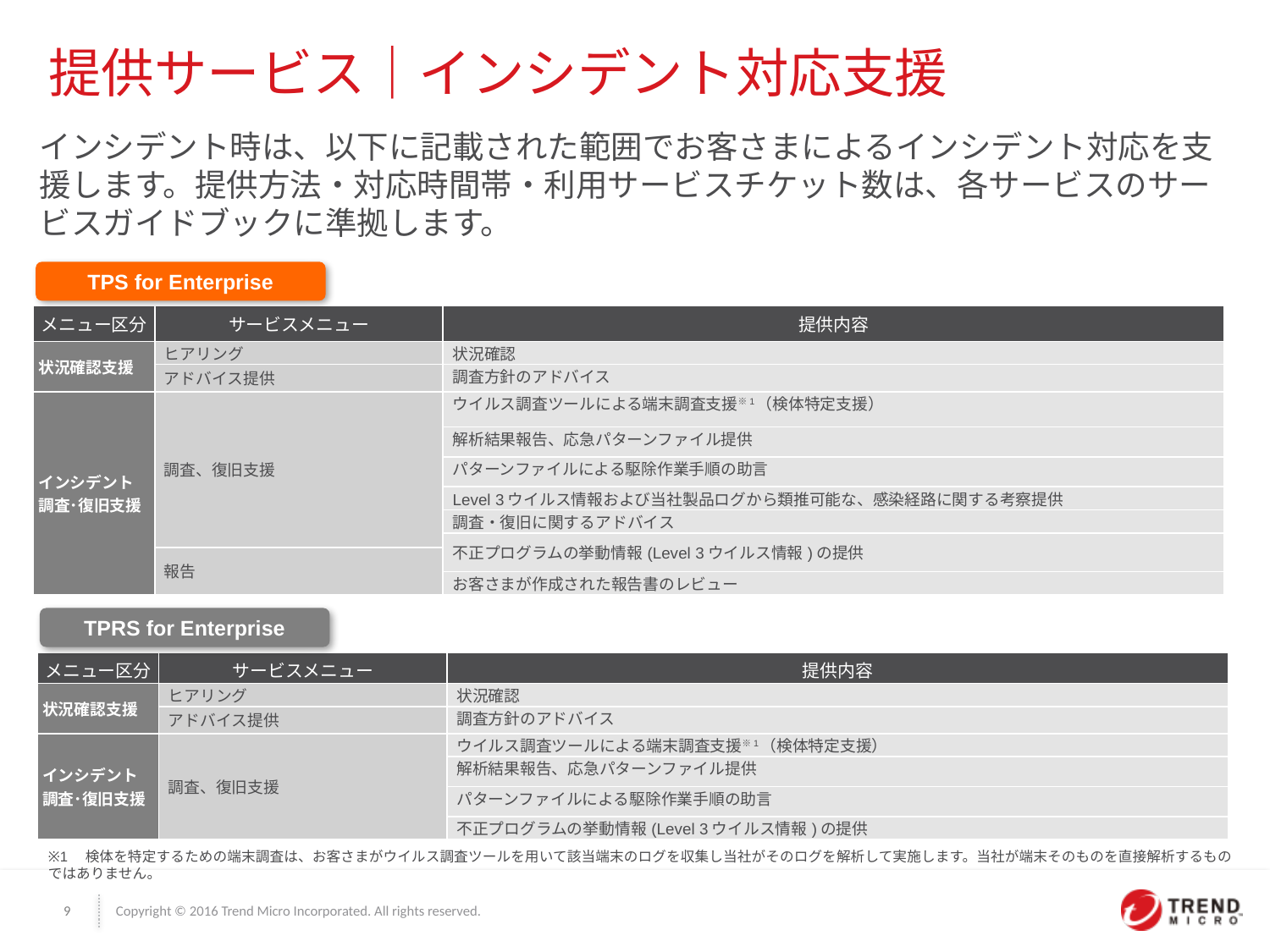

提供サービス｜インシデント対応支援
インシデント時は、以下に記載された範囲でお客さまによるインシデント対応を支援します。提供方法・対応時間帯・利用サービスチケット数は、各サービスのサービスガイドブックに準拠します。
TPS for Enterprise
| メニュー区分 | サービスメニュー | 提供内容 |
| --- | --- | --- |
| 状況確認支援 | ヒアリング | 状況確認 |
|  | アドバイス提供 | 調査方針のアドバイス |
| インシデント 調査･復旧支援 | 調査、復旧支援 | ウイルス調査ツールによる端末調査支援※1（検体特定支援） |
|  |  | 解析結果報告、応急パターンファイル提供 |
|  |  | パターンファイルによる駆除作業手順の助言 |
|  |  | Level 3ウイルス情報および当社製品ログから類推可能な、感染経路に関する考察提供 |
|  |  | 調査・復旧に関するアドバイス |
|  |  | 不正プログラムの挙動情報(Level 3ウイルス情報)の提供 |
|  | 報告 |  |
|  |  | お客さまが作成された報告書のレビュー |
TPRS for Enterprise
| メニュー区分 | サービスメニュー | 提供内容 |
| --- | --- | --- |
| 状況確認支援 | ヒアリング | 状況確認 |
|  | アドバイス提供 | 調査方針のアドバイス |
| インシデント 調査･復旧支援 | 調査、復旧支援 | ウイルス調査ツールによる端末調査支援※1（検体特定支援） |
|  |  | 解析結果報告、応急パターンファイル提供 |
|  |  | パターンファイルによる駆除作業手順の助言 |
|  |  | 不正プログラムの挙動情報(Level 3ウイルス情報)の提供 |
※1　検体を特定するための端末調査は、お客さまがウイルス調査ツールを用いて該当端末のログを収集し当社がそのログを解析して実施します。当社が端末そのものを直接解析するものではありません。